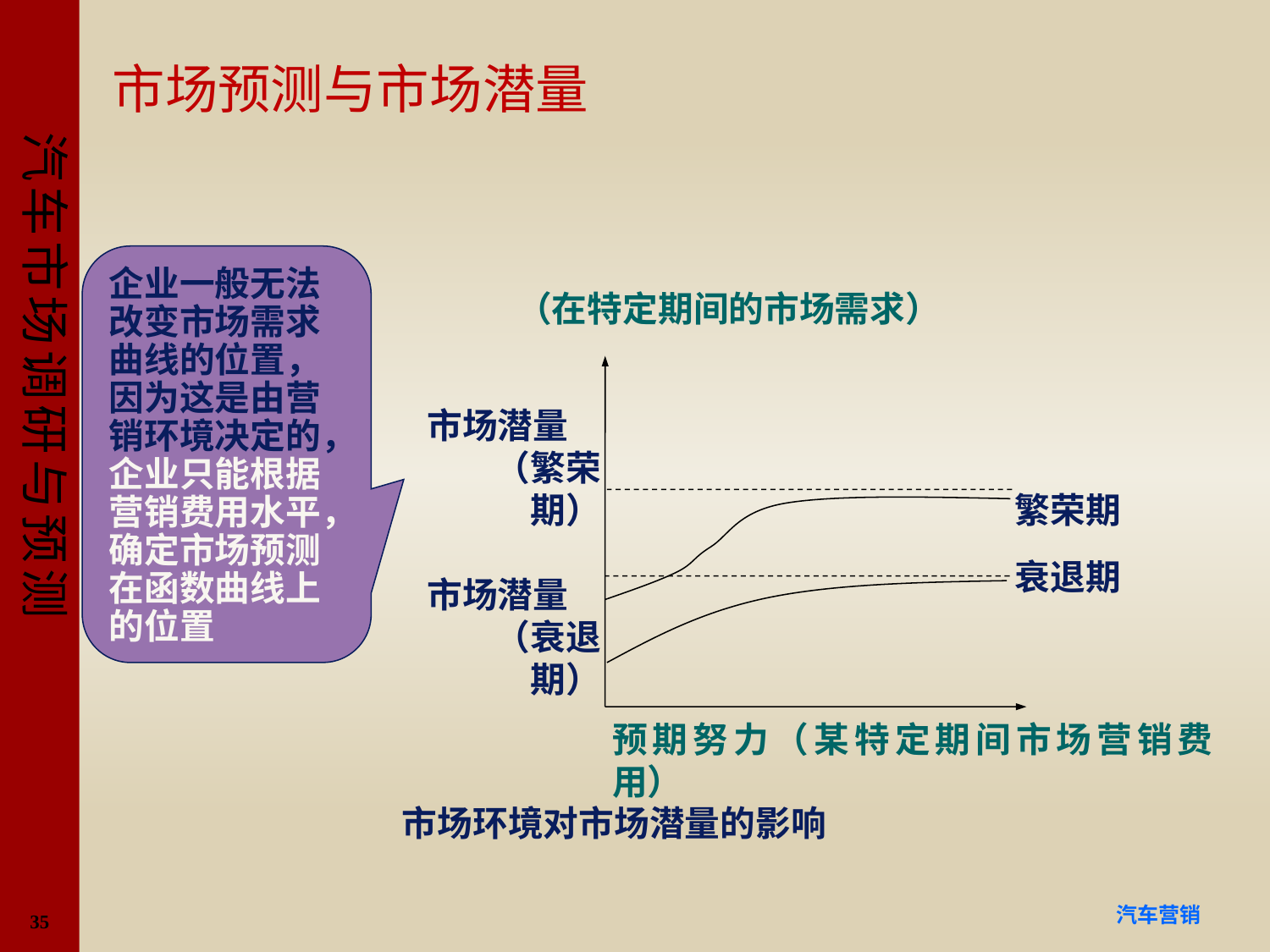

# 市场预测与市场潜量

企业一般无法改变市场需求曲线的位置，因为这是由营销环境决定的，企业只能根据营销费用水平，确定市场预测在函数曲线上的位置
（在特定期间的市场需求）

市场潜量
（繁荣期）

市场潜量
（衰退期）
繁荣期
衰退期
预期努力（某特定期间市场营销费用）
市场环境对市场潜量的影响
35